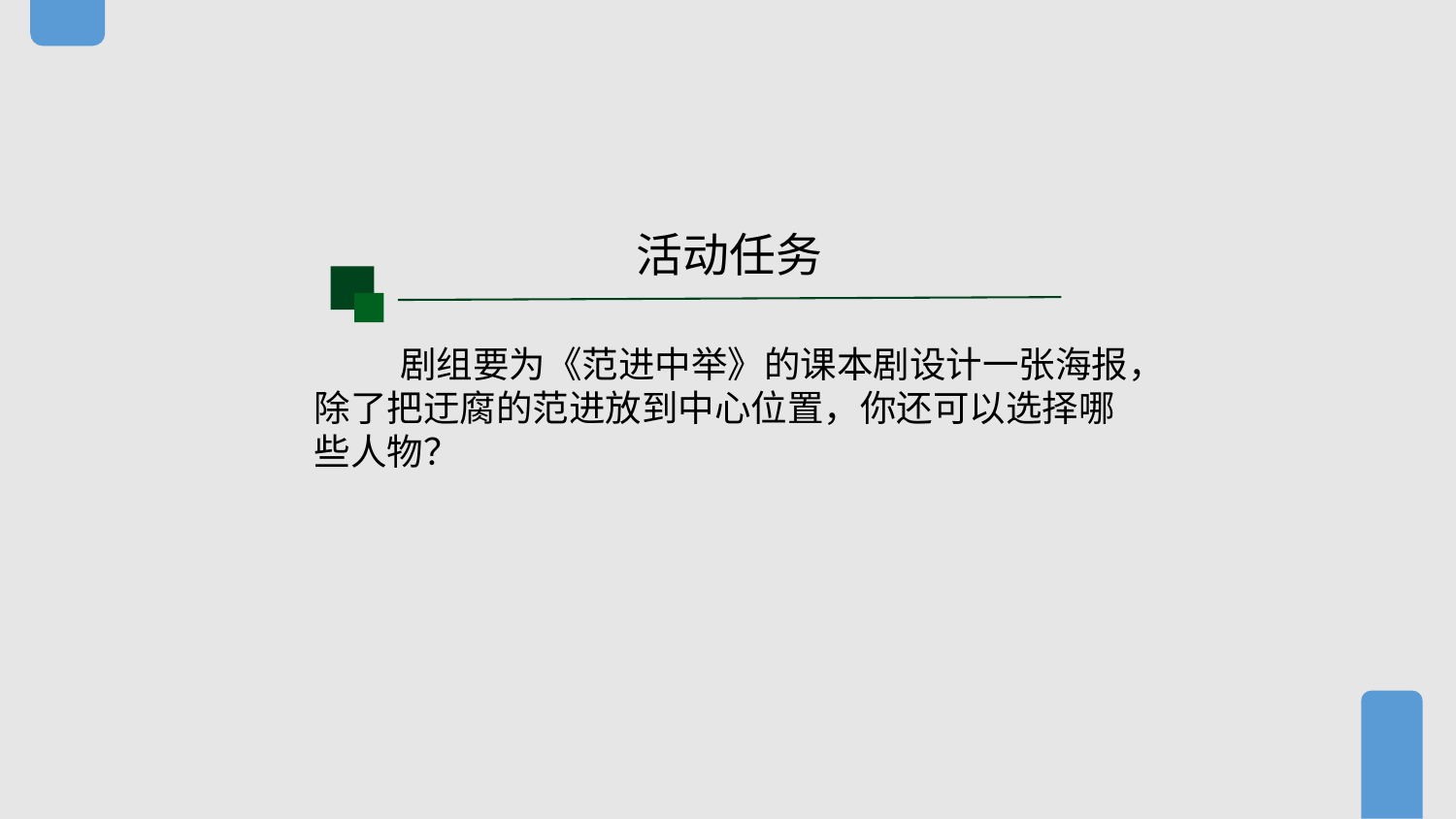

活动任务

剧组要为《范进中举》的课本剧设计一张海报，除了把迂腐的范进放到中心位置，你还可以选择哪些人物？